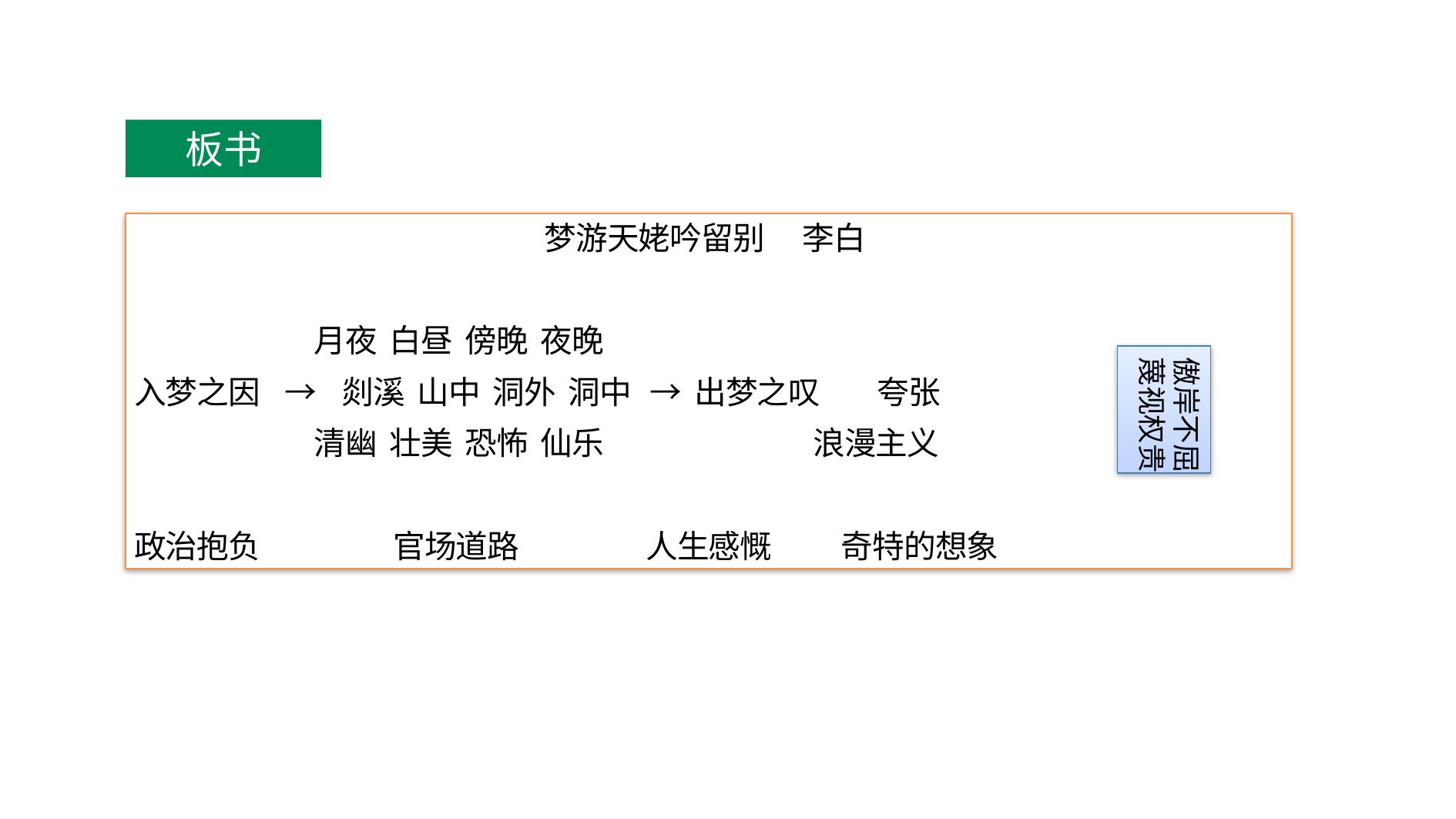

板书
梦游天姥吟留别      李白

                           月夜  白昼  傍晚  夜晚
入梦之因    →    剡溪  山中  洞外  洞中   →  出梦之叹         夸张
                           清幽  壮美  恐怖  仙乐                                 浪漫主义

政治抱负                     官场道路                    人生感慨           奇特的想象
傲岸不屈
蔑视权贵